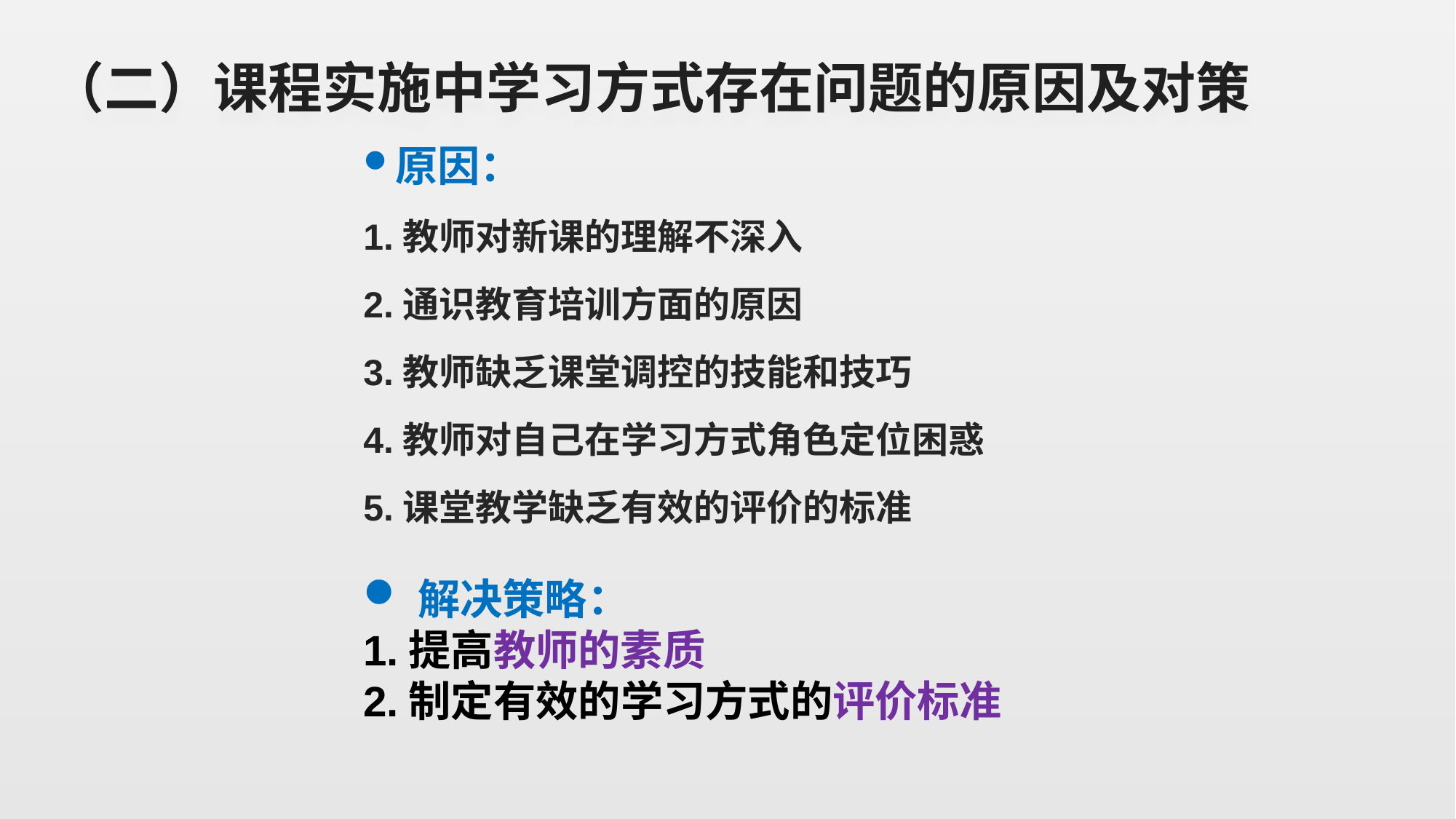

# （二）课程实施中学习方式存在问题的原因及对策

原因：
1.教师对新课的理解不深入
2.通识教育培训方面的原因
3.教师缺乏课堂调控的技能和技巧
4.教师对自己在学习方式角色定位困惑
5.课堂教学缺乏有效的评价的标准

解决策略：
1.提高教师的素质
2.制定有效的学习方式的评价标准